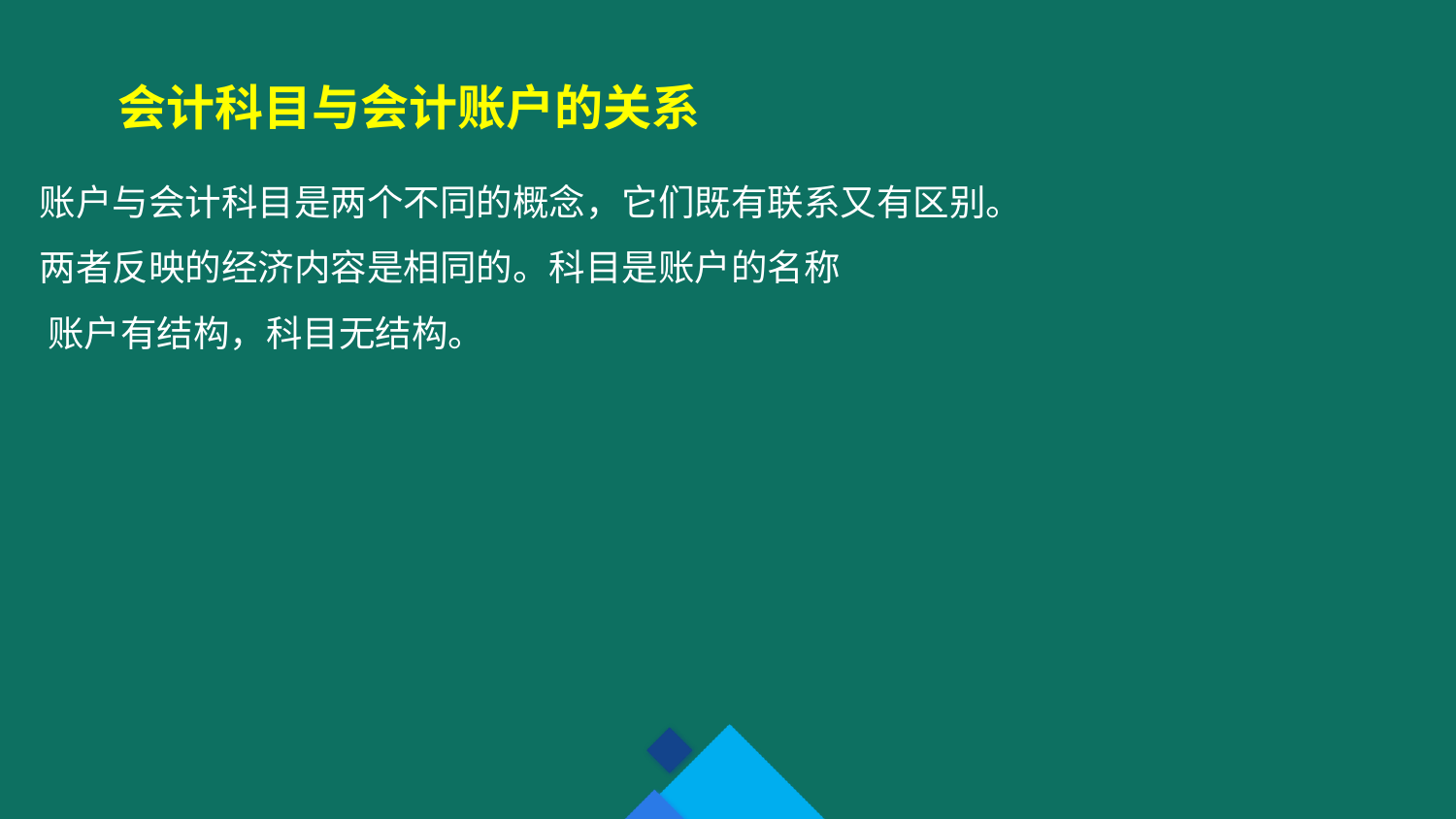

会计科目与会计账户的关系
  账户与会计科目是两个不同的概念，它们既有联系又有区别。
  两者反映的经济内容是相同的。科目是账户的名称
   账户有结构，科目无结构。